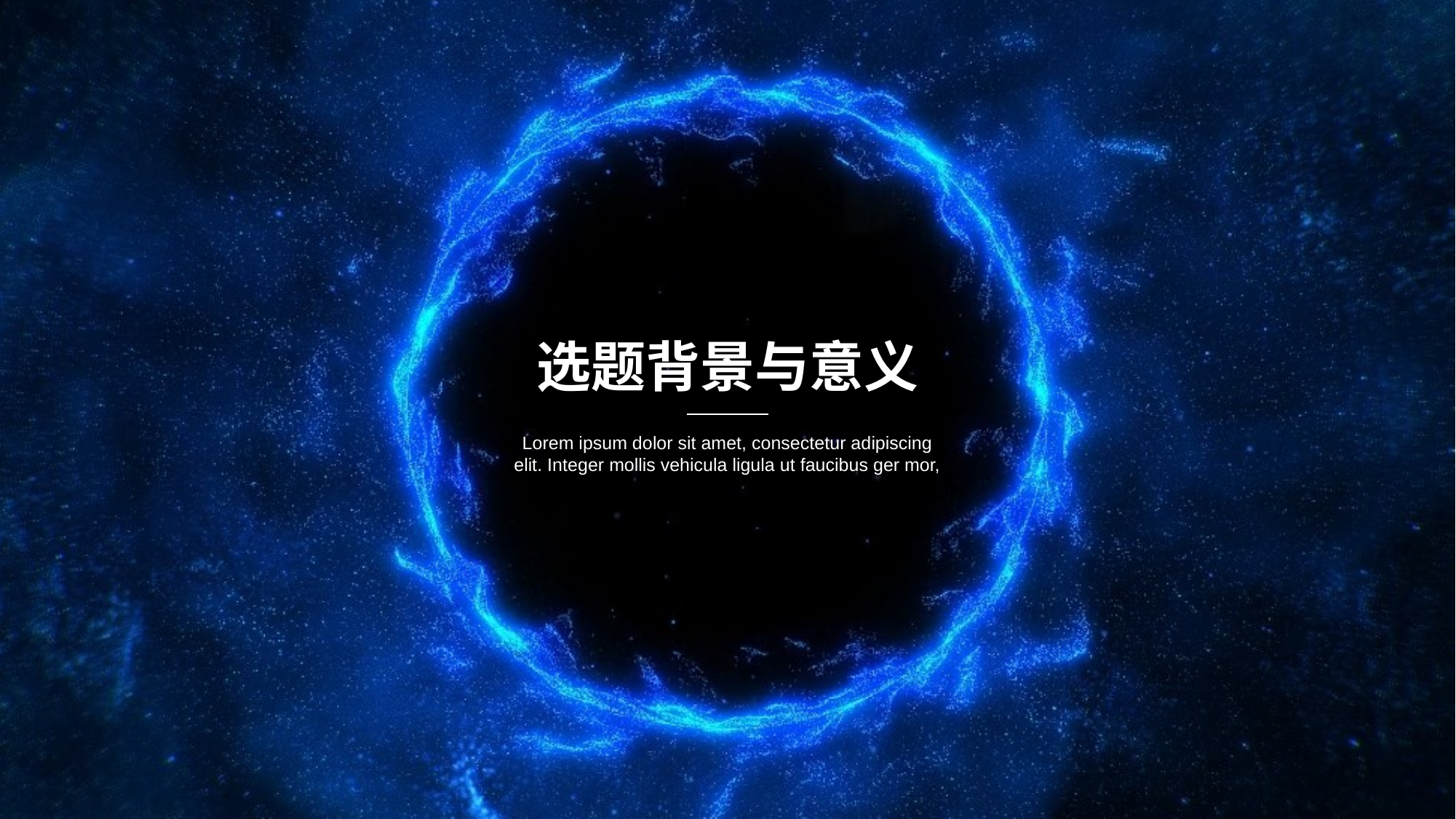

选题背景与意义
Lorem ipsum dolor sit amet, consectetur adipiscing elit. Integer mollis vehicula ligula ut faucibus ger mor,